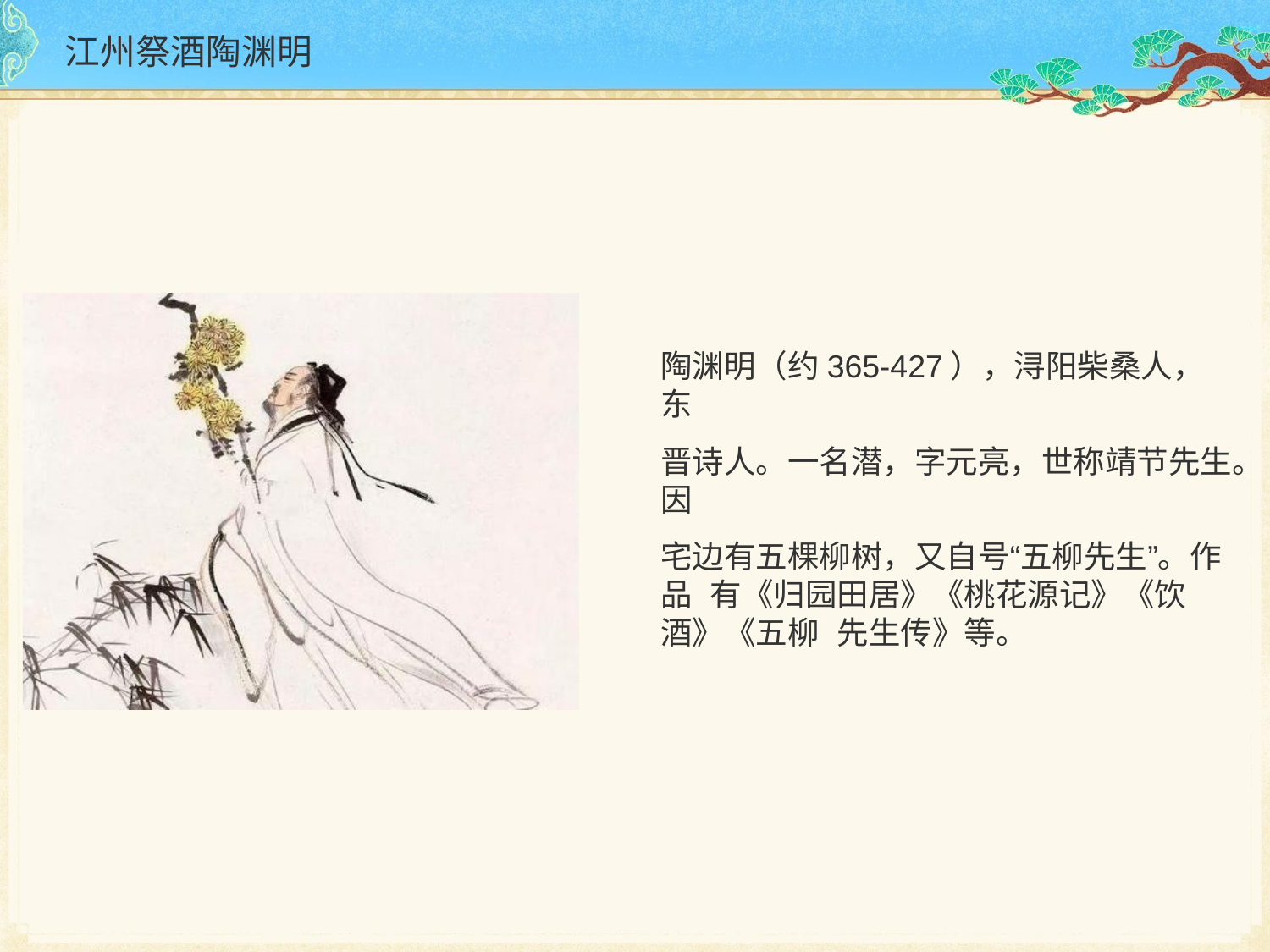

# 江州祭酒陶渊明

陶渊明（约365-427），浔阳柴桑人，东
晋诗人。一名潜，字元亮，世称靖节先生。因
宅边有五棵柳树，又自号“五柳先生”。作品  有《归园田居》《桃花源记》《饮酒》《五柳  先生传》等。